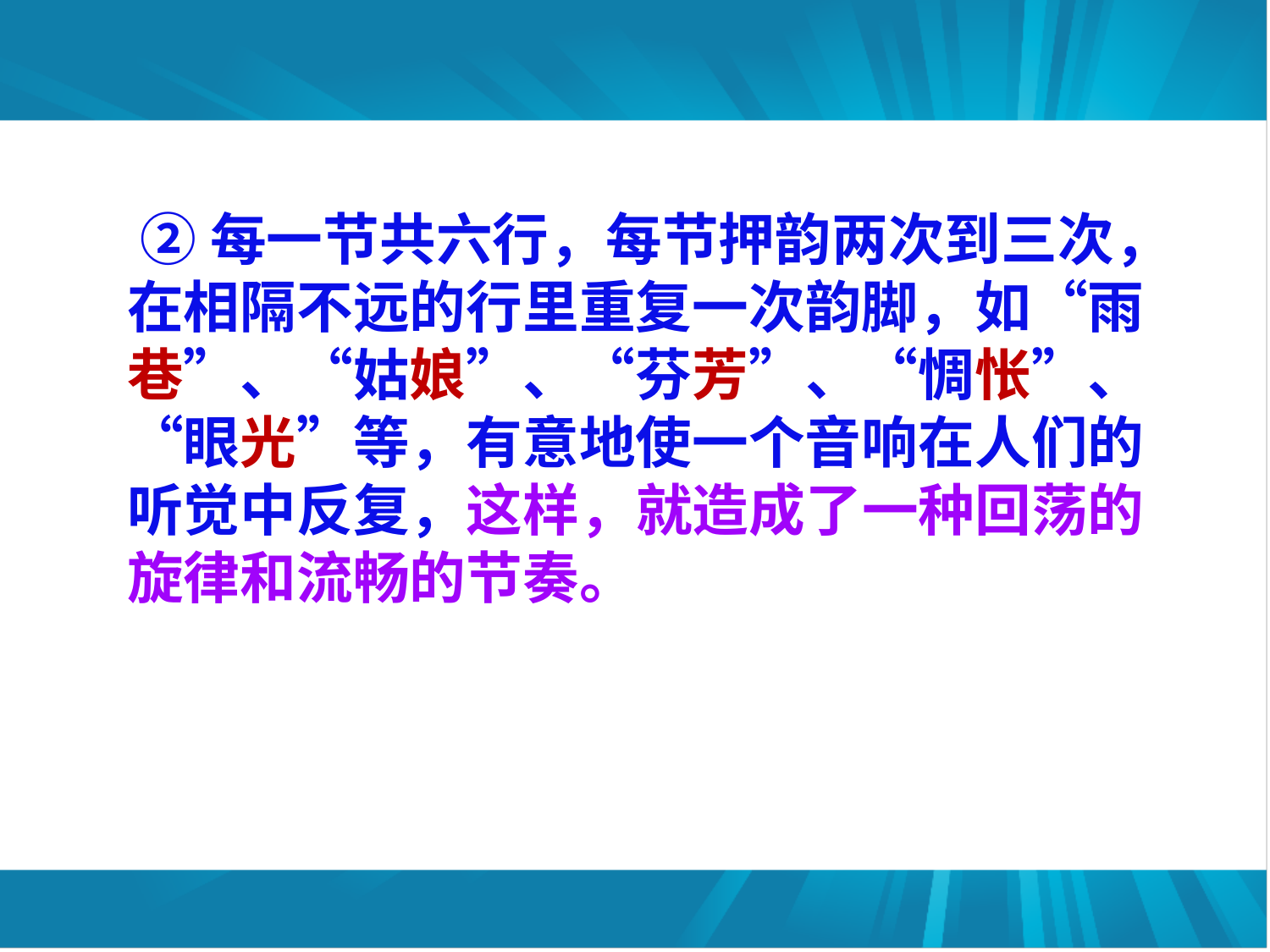

②每一节共六行，每节押韵两次到三次，在相隔不远的行里重复一次韵脚，如“雨巷”、“姑娘”、“芬芳”、“惆怅”、“眼光”等，有意地使一个音响在人们的听觉中反复，这样，就造成了一种回荡的旋律和流畅的节奏。